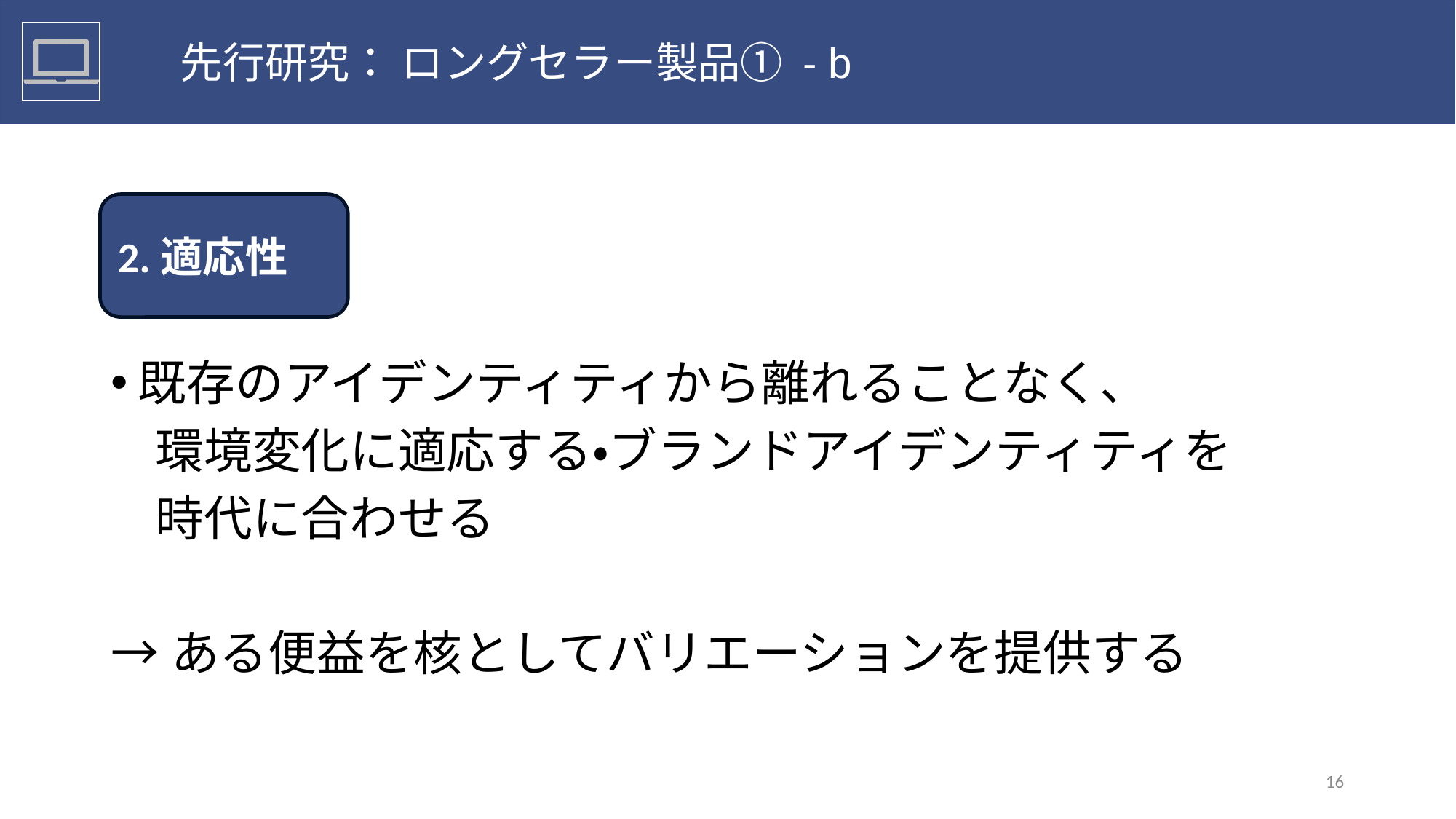

先行研究： ロングセラー製品① - b

2.適応性
2.適応性

既存のアイデンティティから離れることなく、
   環境変化に適応する・ブランドアイデンティティを
   時代に合わせる

→ある便益を核としてバリエーションを提供する
16